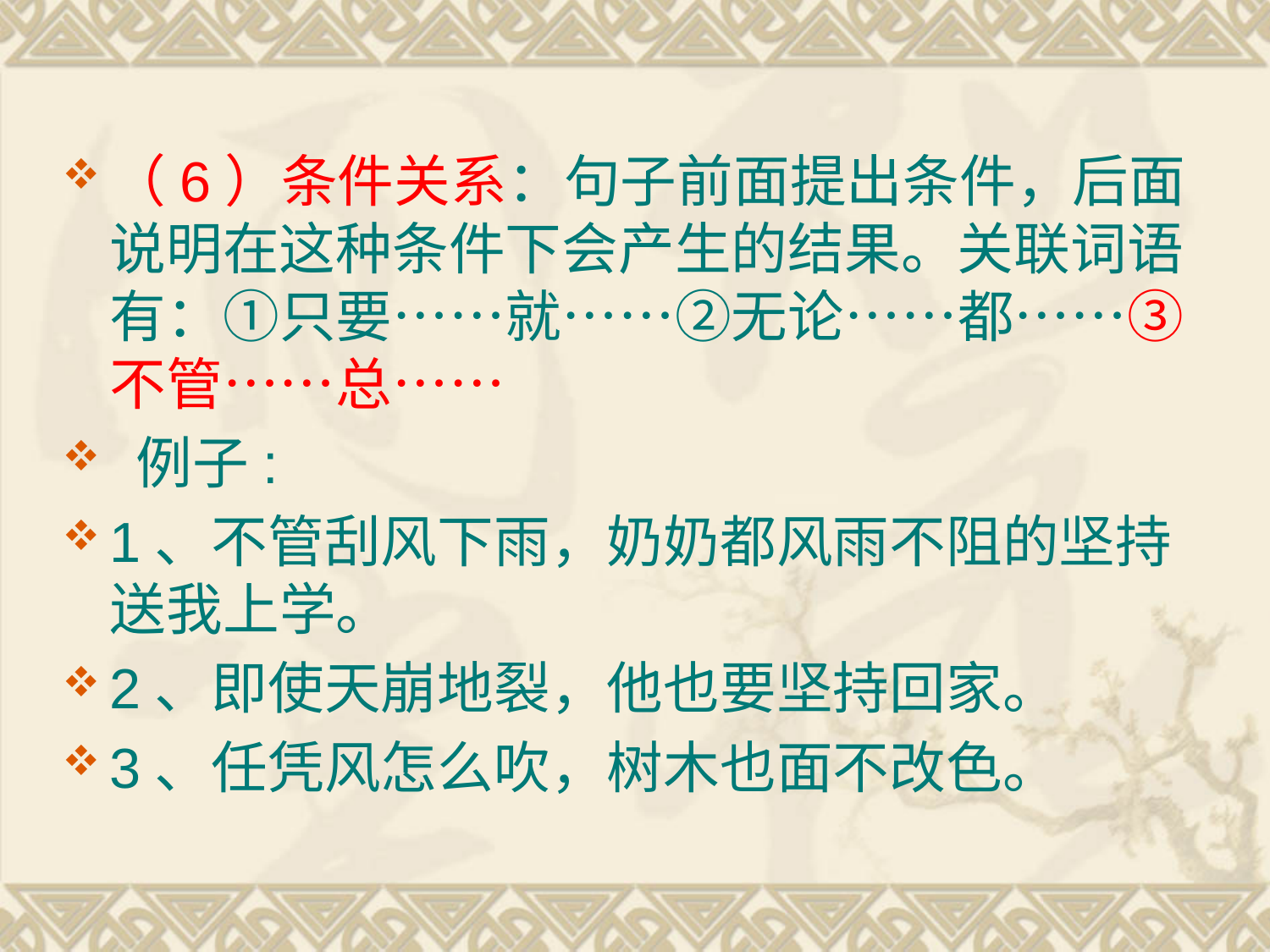

（6）条件关系：句子前面提出条件，后面说明在这种条件下会产生的结果。关联词语有：①只要……就……②无论……都……③不管……总……
 例子:
1、不管刮风下雨，奶奶都风雨不阻的坚持送我上学。
2、即使天崩地裂，他也要坚持回家。
3、任凭风怎么吹，树木也面不改色。